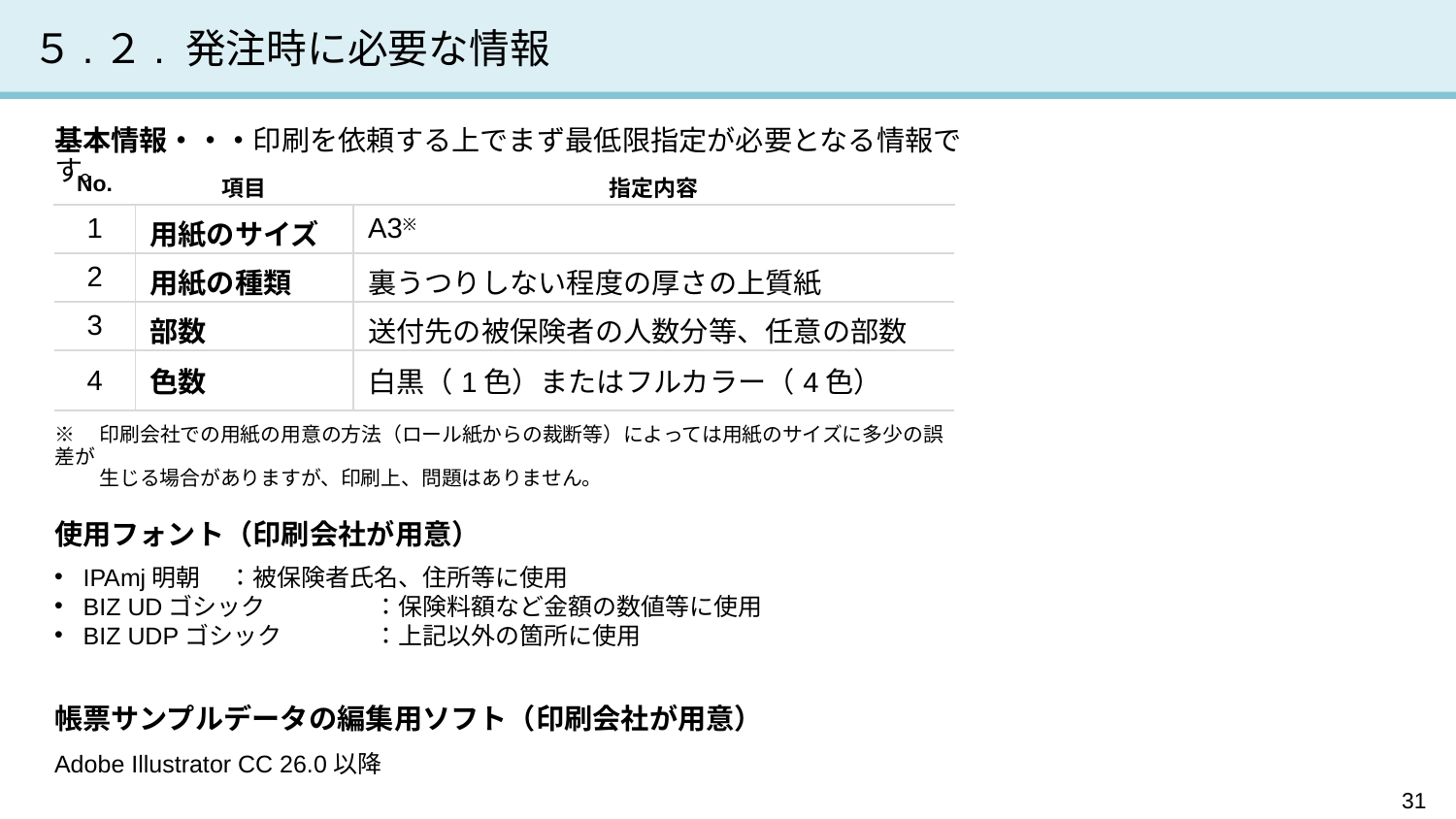

# ５.２. 発注時に必要な情報
基本情報・・・印刷を依頼する上でまず最低限指定が必要となる情報です。
| No. | 項目 | 指定内容 |
| --- | --- | --- |
| 1 | 用紙のサイズ | A3※ |
| 2 | 用紙の種類 | 裏うつりしない程度の厚さの上質紙 |
| 3 | 部数 | 送付先の被保険者の人数分等、任意の部数 |
| 4 | 色数 | 白黒（1色）またはフルカラー（4色） |
※　印刷会社での用紙の用意の方法（ロール紙からの裁断等）によっては用紙のサイズに多少の誤差が
　　 生じる場合がありますが、印刷上、問題はありません。
使用フォント（印刷会社が用意）
IPAmj明朝	：被保険者氏名、住所等に使用
BIZ UDゴシック	：保険料額など金額の数値等に使用
BIZ UDPゴシック	：上記以外の箇所に使用
帳票サンプルデータの編集用ソフト（印刷会社が用意）
Adobe Illustrator CC 26.0以降